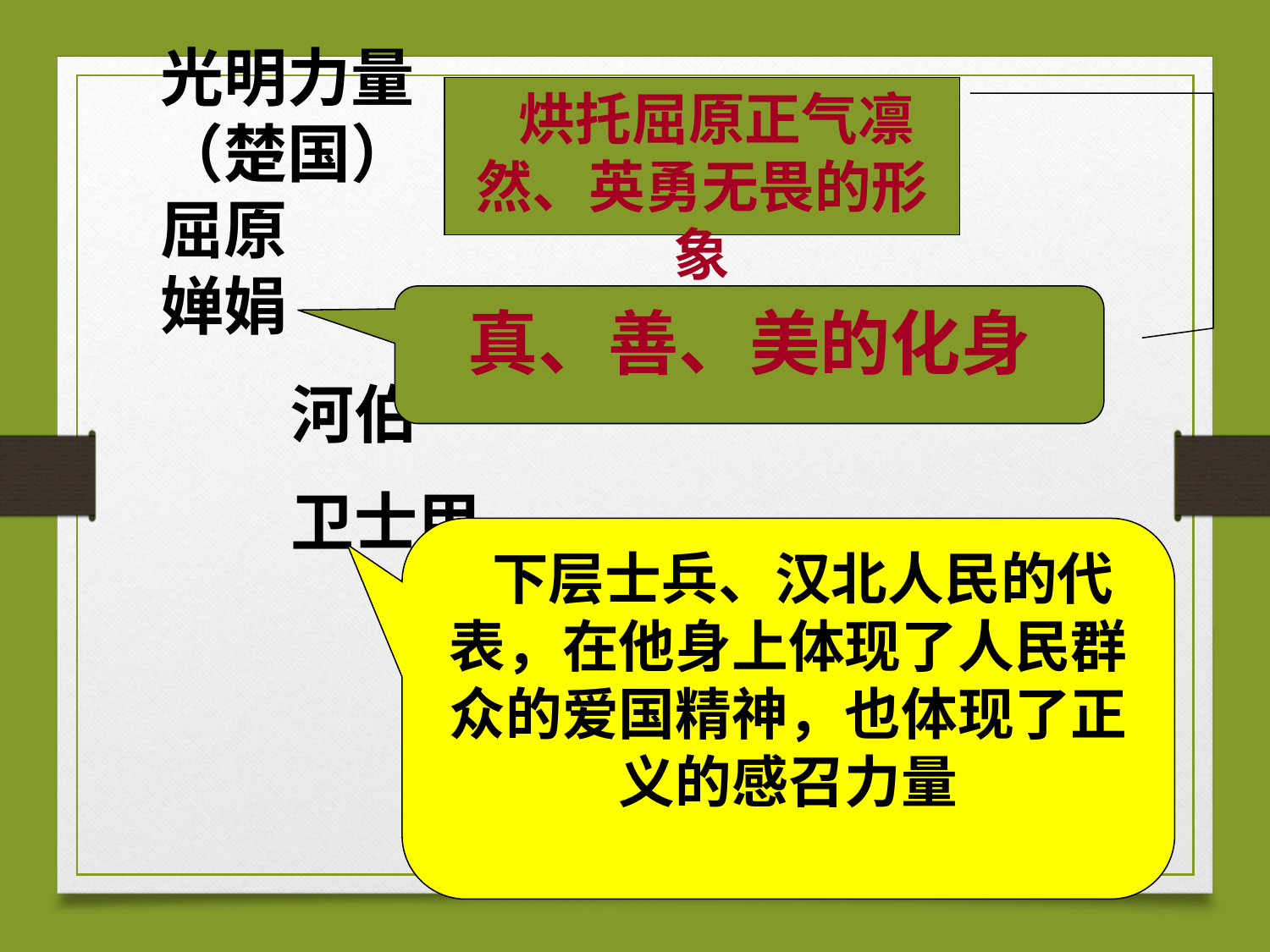

光明力量
（楚国）
屈原
婵娟
        河伯
        卫士甲

  烘托屈原正气凛然、英勇无畏的形象
真、善、美的化身
  下层士兵、汉北人民的代表，在他身上体现了人民群众的爱国精神，也体现了正义的感召力量